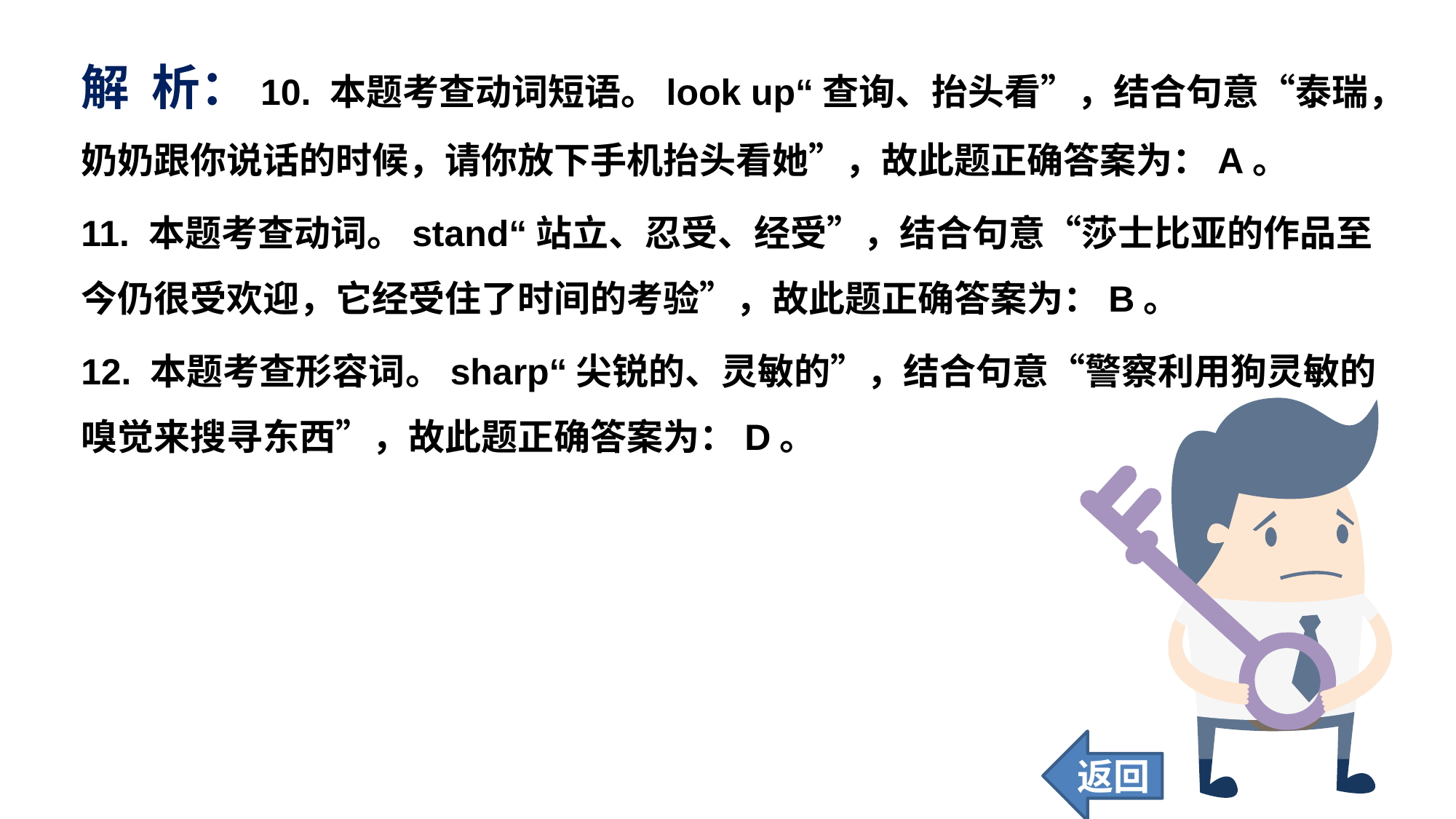

解  析：10. 本题考查动词短语。look up“查询、抬头看”，结合句意“泰瑞，奶奶跟你说话的时候，请你放下手机抬头看她”，故此题正确答案为：A。
11. 本题考查动词。stand“站立、忍受、经受”，结合句意“莎士比亚的作品至今仍很受欢迎，它经受住了时间的考验”，故此题正确答案为：B。
12. 本题考查形容词。sharp“尖锐的、灵敏的”，结合句意“警察利用狗灵敏的嗅觉来搜寻东西”，故此题正确答案为：D。

返回
75